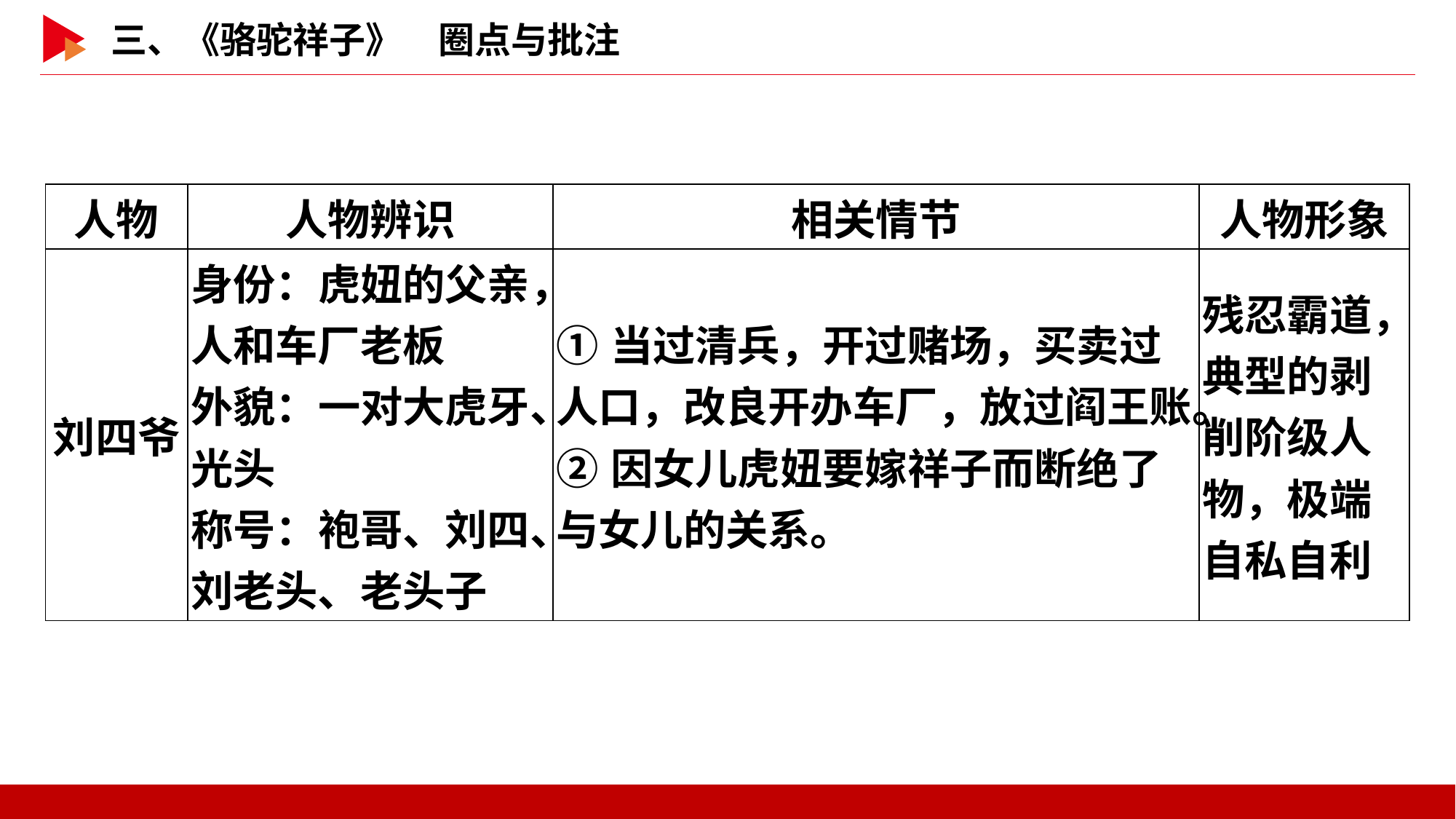

| 人物 | 人物辨识 | 相关情节 | 人物形象 |
| --- | --- | --- | --- |
| 刘四爷 | 身份：虎妞的父亲，人和车厂老板 外貌：一对大虎牙、光头 称号：袍哥、刘四、刘老头、老头子 | ①当过清兵，开过赌场，买卖过人口，改良开办车厂，放过阎王账。 ②因女儿虎妞要嫁祥子而断绝了与女儿的关系。 | 残忍霸道，典型的剥削阶级人物，极端自私自利 |